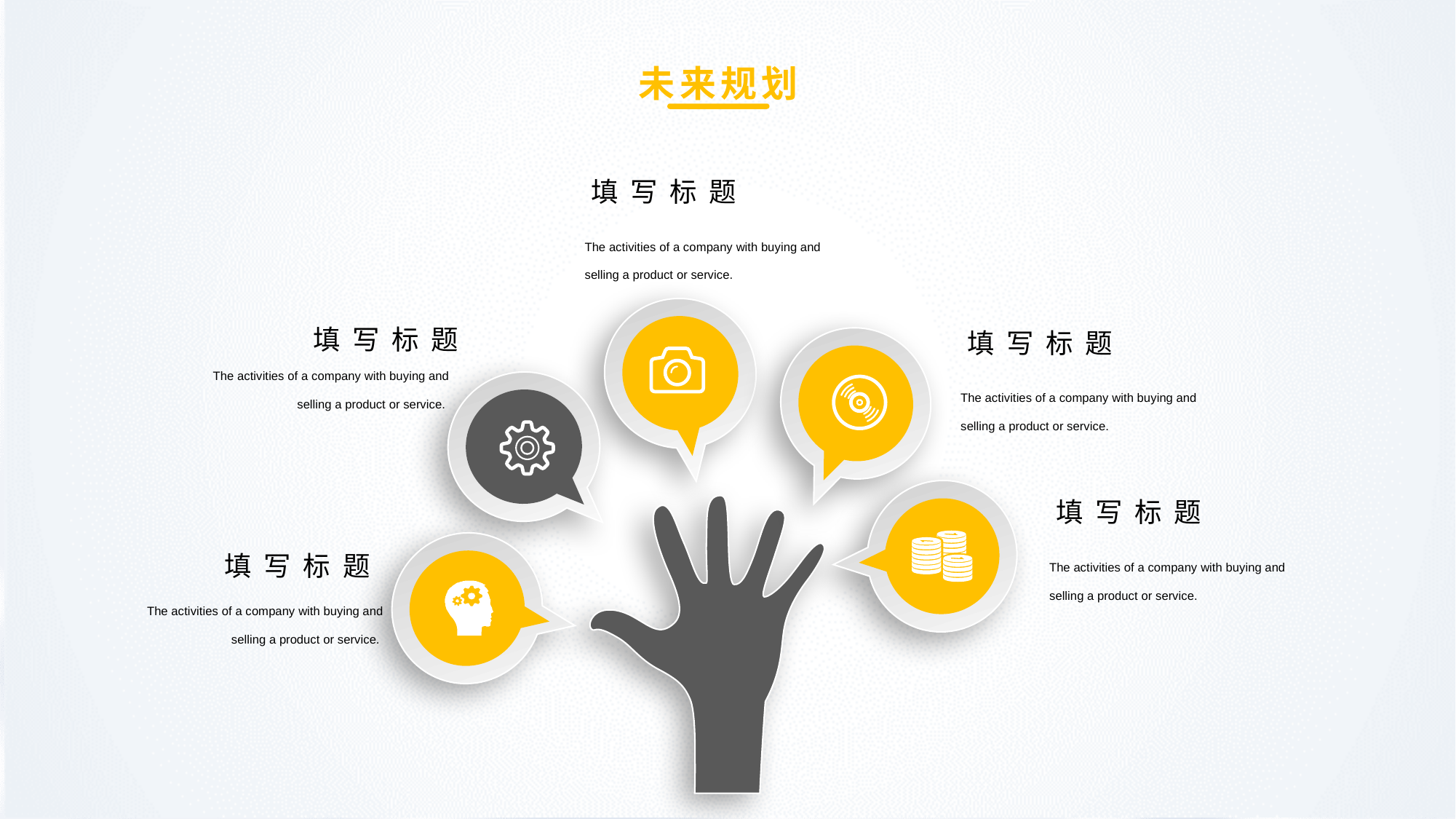

未来规划

填写标题
The activities of a company with buying and selling a product or service.

填写标题
填写标题
The activities of a company with buying and selling a product or service.
The activities of a company with buying and selling a product or service.
填写标题
The activities of a company with buying and selling a product or service.
填写标题
The activities of a company with buying and selling a product or service.